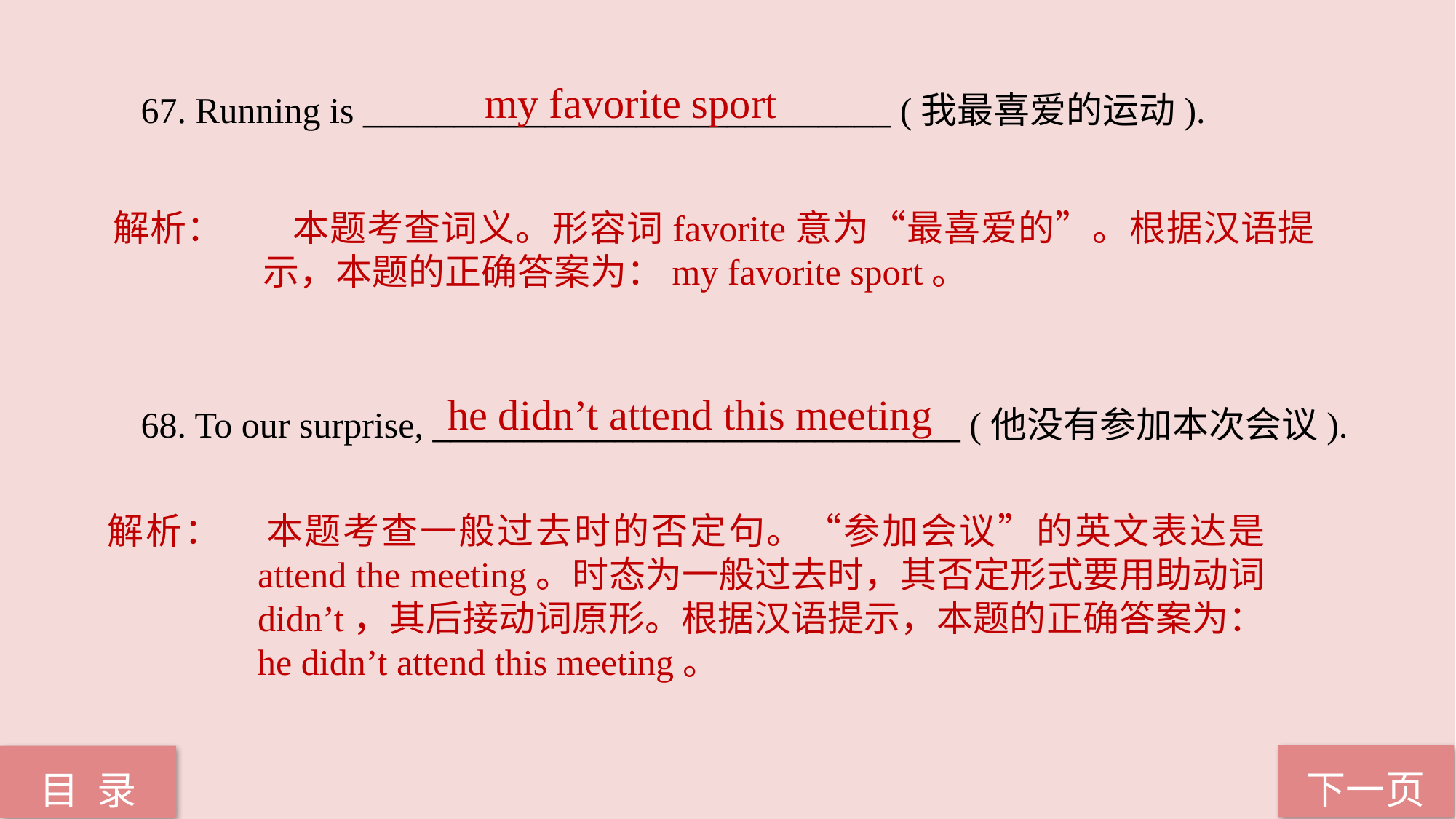

my favorite sport
67. Running is _____________________________ (我最喜爱的运动).

68. To our surprise, _____________________________ (他没有参加本次会议).
解析：	   本题考查词义。形容词favorite意为“最喜爱的”。根据汉语提示，本题的正确答案为：my favorite sport。
 he didn’t attend this meeting
解析：	本题考查一般过去时的否定句。“参加会议”的英文表达是attend the meeting。时态为一般过去时，其否定形式要用助动词didn’t，其后接动词原形。根据汉语提示，本题的正确答案为：he didn’t attend this meeting。